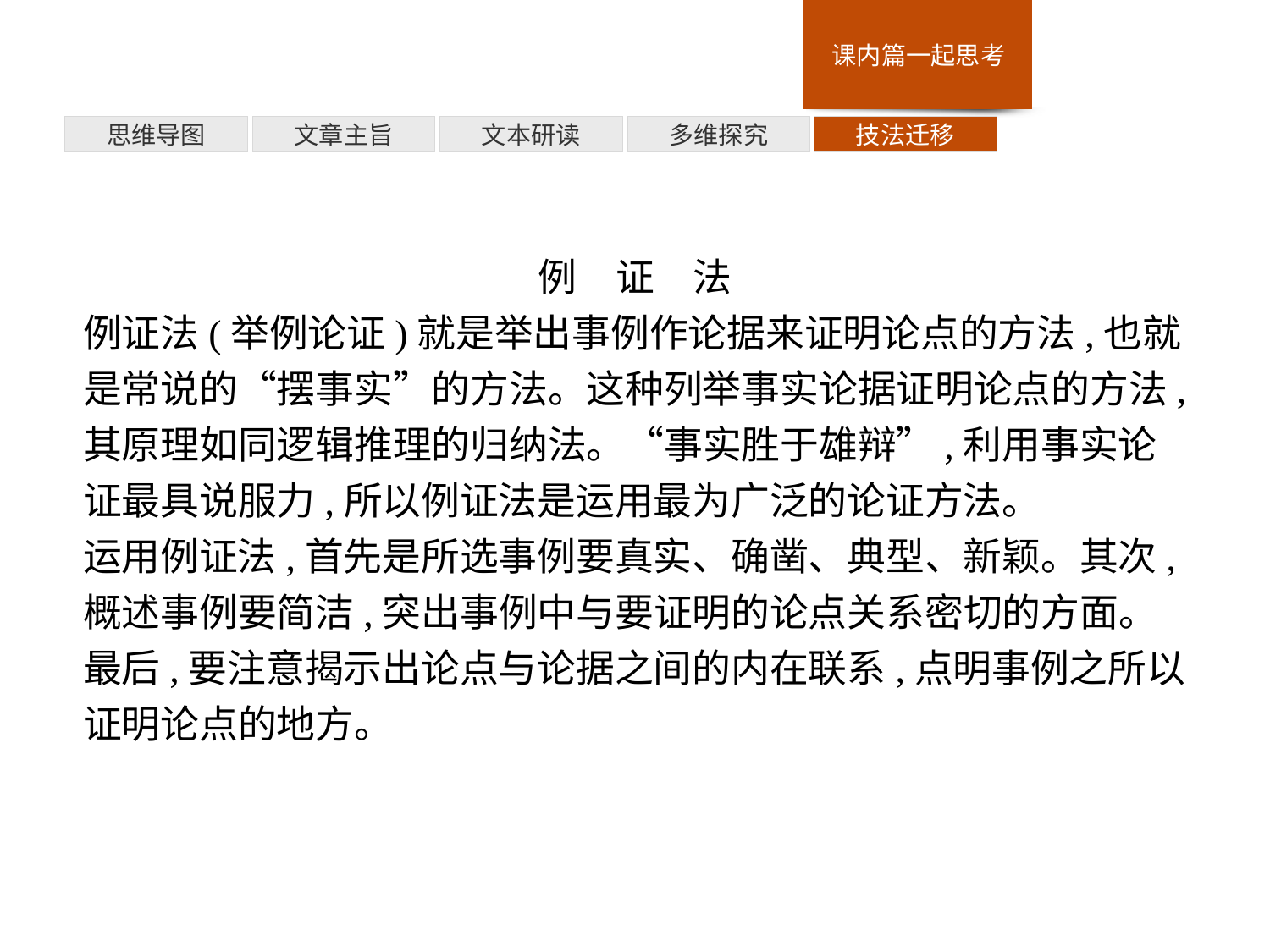

多维探究
思维导图
文章主旨
文本研读
技法迁移
例　证　法
例证法(举例论证)就是举出事例作论据来证明论点的方法,也就是常说的“摆事实”的方法。这种列举事实论据证明论点的方法,其原理如同逻辑推理的归纳法。“事实胜于雄辩”,利用事实论证最具说服力,所以例证法是运用最为广泛的论证方法。
运用例证法,首先是所选事例要真实、确凿、典型、新颖。其次,概述事例要简洁,突出事例中与要证明的论点关系密切的方面。最后,要注意揭示出论点与论据之间的内在联系,点明事例之所以证明论点的地方。